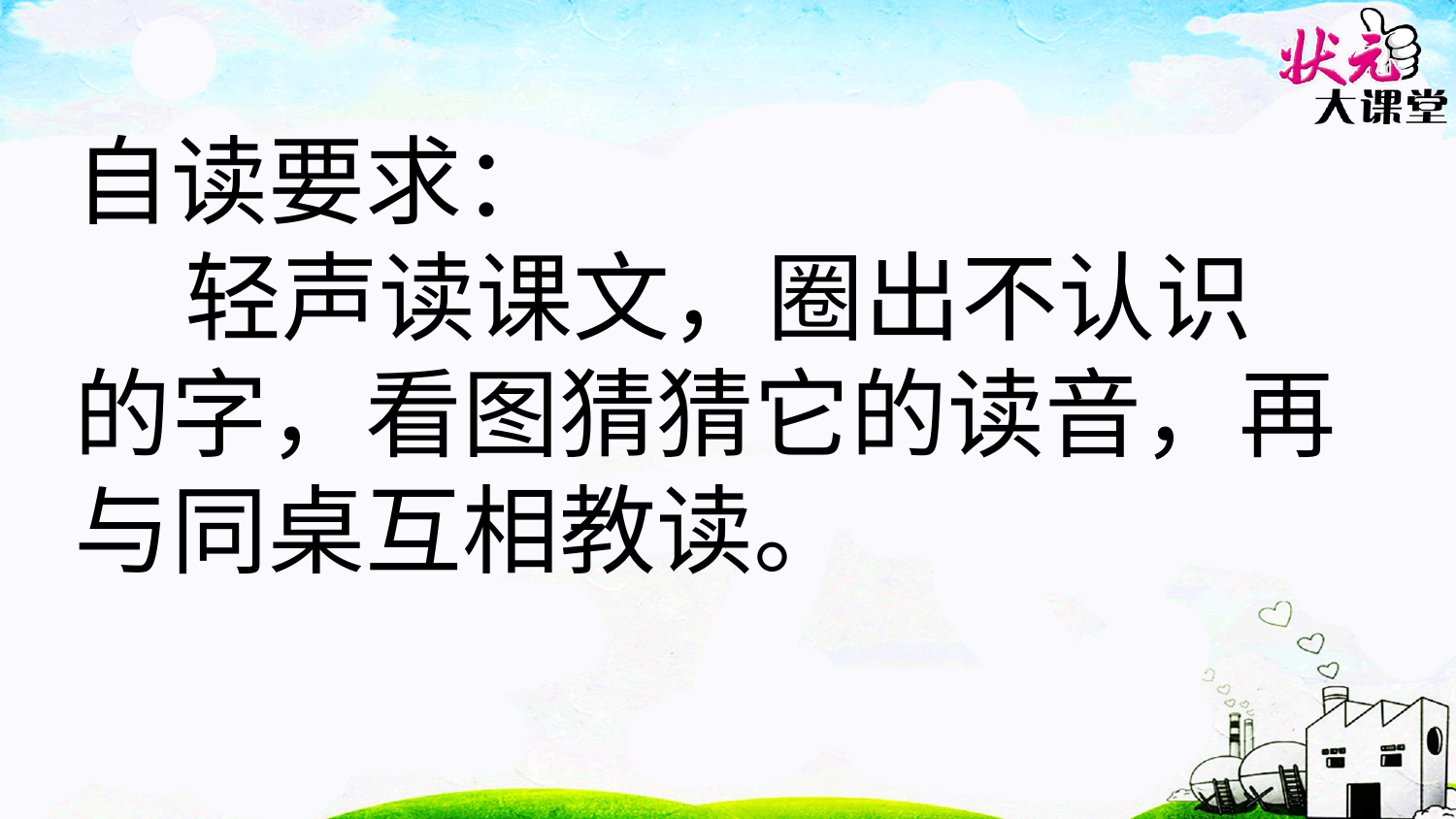

自读要求：
    轻声读课文，圈出不认识的字，看图猜猜它的读音，再与同桌互相教读。